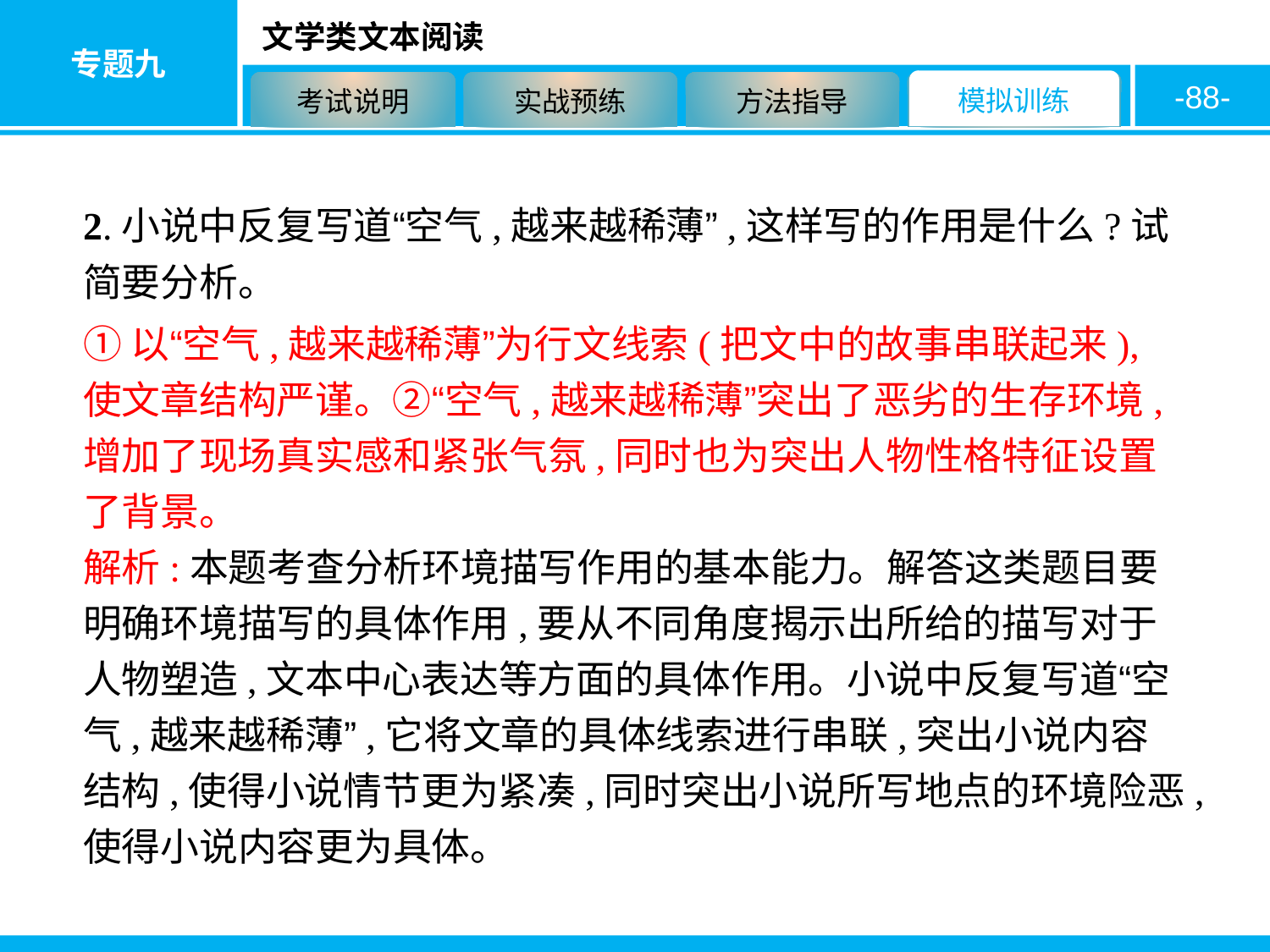

-88-
2.小说中反复写道“空气,越来越稀薄”,这样写的作用是什么?试简要分析。
①以“空气,越来越稀薄”为行文线索(把文中的故事串联起来),使文章结构严谨。②“空气,越来越稀薄”突出了恶劣的生存环境,增加了现场真实感和紧张气氛,同时也为突出人物性格特征设置了背景。
解析:本题考查分析环境描写作用的基本能力。解答这类题目要明确环境描写的具体作用,要从不同角度揭示出所给的描写对于人物塑造,文本中心表达等方面的具体作用。小说中反复写道“空气,越来越稀薄”,它将文章的具体线索进行串联,突出小说内容结构,使得小说情节更为紧凑,同时突出小说所写地点的环境险恶,使得小说内容更为具体。